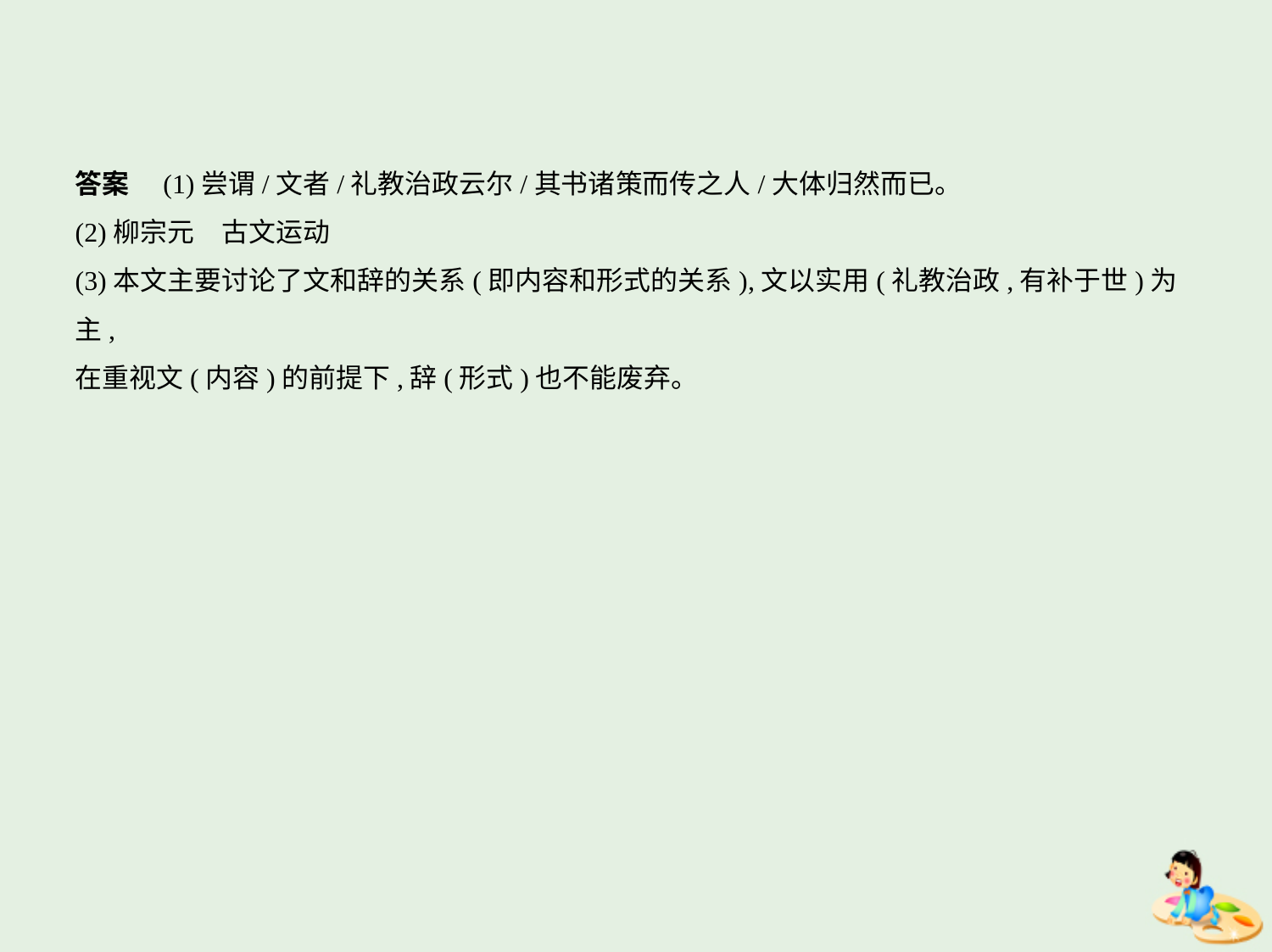

答案　(1)尝谓/文者/礼教治政云尔/其书诸策而传之人/大体归然而已。
(2)柳宗元　古文运动
(3)本文主要讨论了文和辞的关系(即内容和形式的关系),文以实用(礼教治政,有补于世)为主,
在重视文(内容)的前提下,辞(形式)也不能废弃。